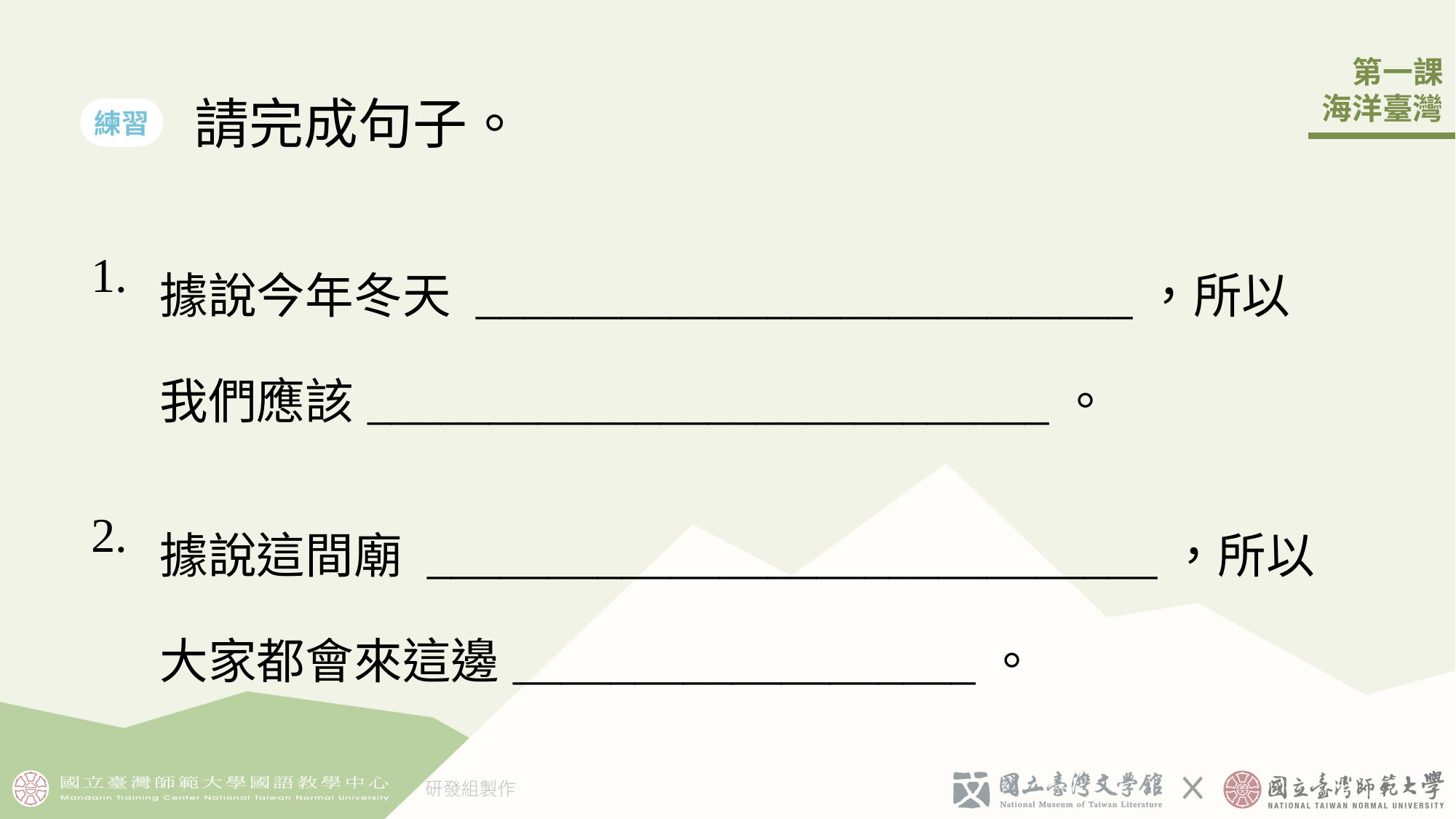

請完成句子。
練習
| 1. | 據說今年冬天 \_\_\_\_\_\_\_\_\_\_\_\_\_\_\_\_\_\_\_\_\_\_\_\_\_\_\_，所以我們應該\_\_\_\_\_\_\_\_\_\_\_\_\_\_\_\_\_\_\_\_\_\_\_\_\_\_\_\_。 |
| --- | --- |
| 2. | 據說這間廟 \_\_\_\_\_\_\_\_\_\_\_\_\_\_\_\_\_\_\_\_\_\_\_\_\_\_\_\_\_\_，所以大家都會來這邊\_\_\_\_\_\_\_\_\_\_\_\_\_\_\_\_\_\_\_。 |